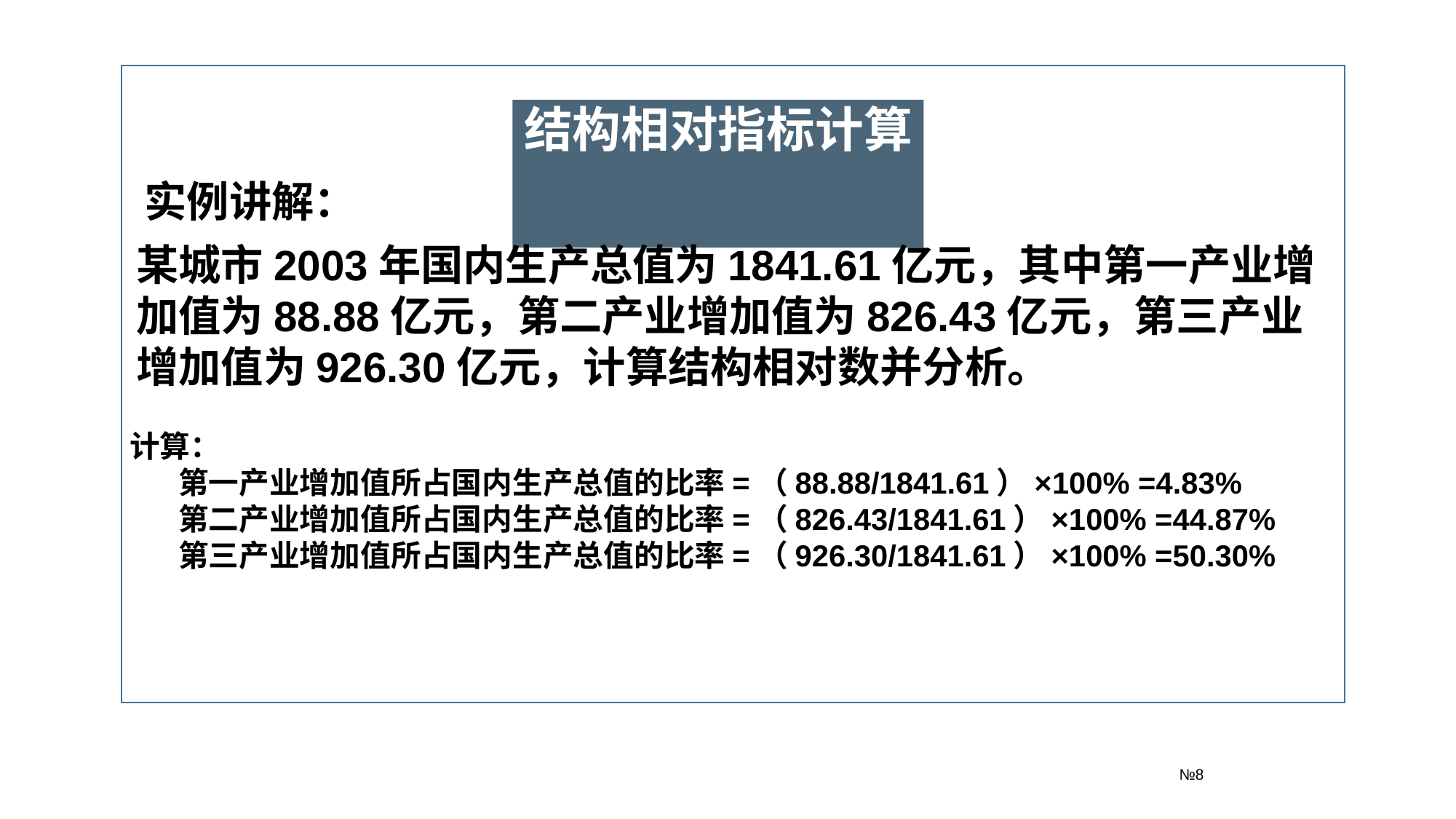

№8
结构相对指标计算
    实例讲解：
某城市2003年国内生产总值为1841.61亿元，其中第一产业增加值为88.88亿元，第二产业增加值为826.43亿元，第三产业增加值为926.30亿元，计算结构相对数并分析。
计算：
      第一产业增加值所占国内生产总值的比率=（88.88/1841.61）×100% =4.83%
      第二产业增加值所占国内生产总值的比率=（826.43/1841.61）×100% =44.87%
      第三产业增加值所占国内生产总值的比率=（926.30/1841.61）×100% =50.30%